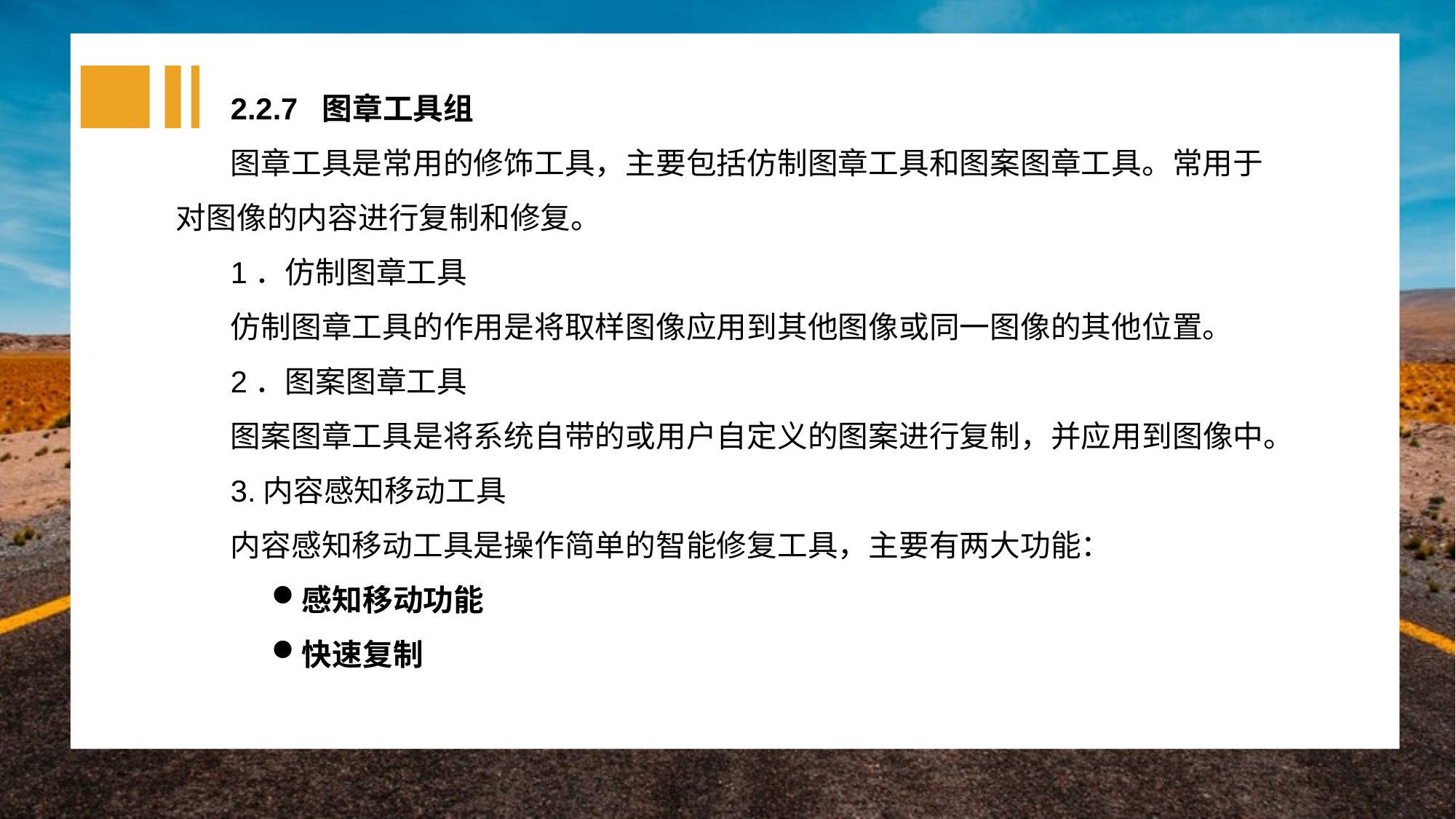

2.2.7  图章工具组
图章工具是常用的修饰工具，主要包括仿制图章工具和图案图章工具。常用于对图像的内容进行复制和修复。
1．仿制图章工具
仿制图章工具的作用是将取样图像应用到其他图像或同一图像的其他位置。
2．图案图章工具
图案图章工具是将系统自带的或用户自定义的图案进行复制，并应用到图像中。
3.内容感知移动工具
内容感知移动工具是操作简单的智能修复工具，主要有两大功能：
感知移动功能
快速复制